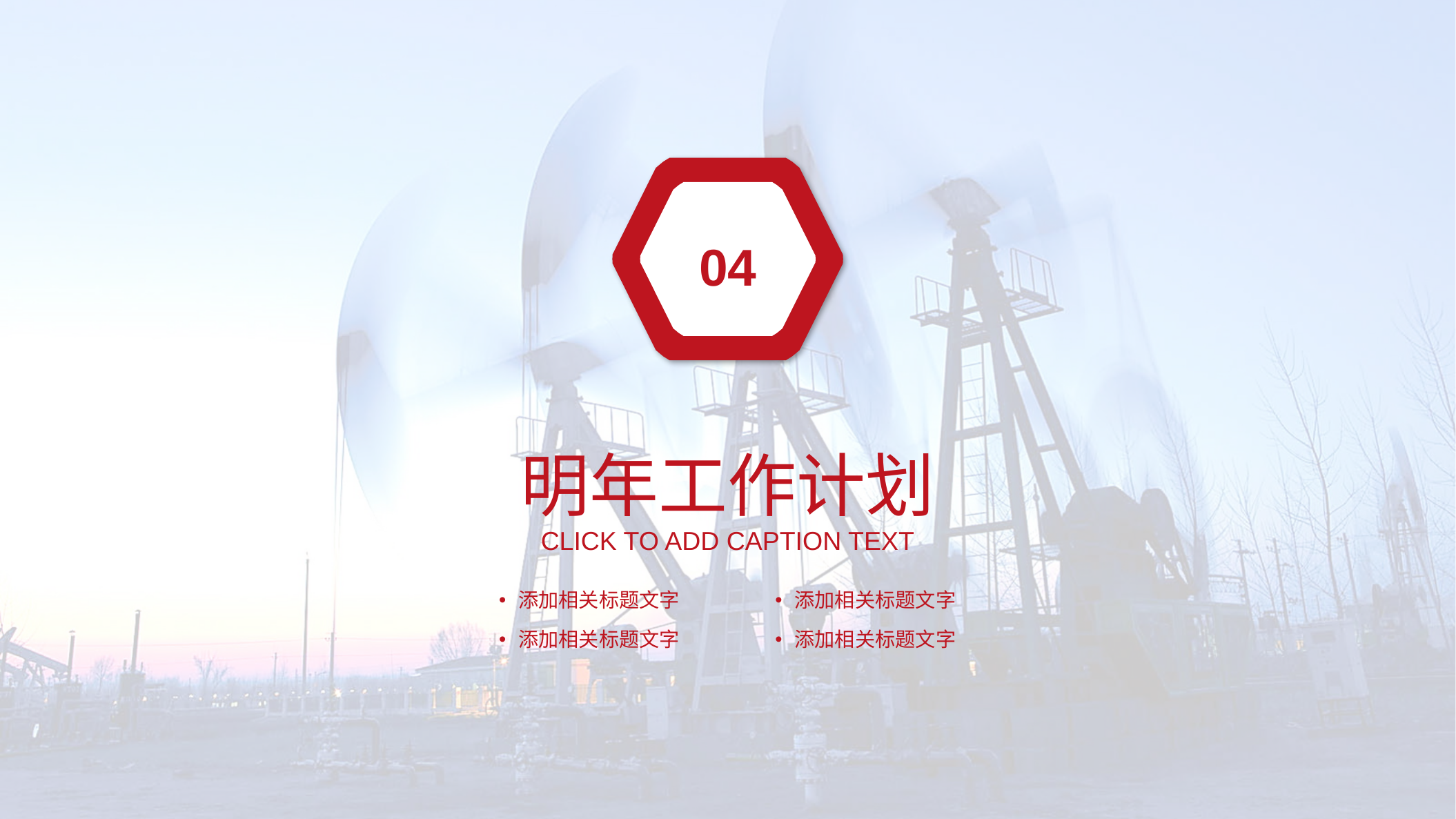

04
明年工作计划
CLICK TO ADD CAPTION TEXT
添加相关标题文字
添加相关标题文字
添加相关标题文字
添加相关标题文字